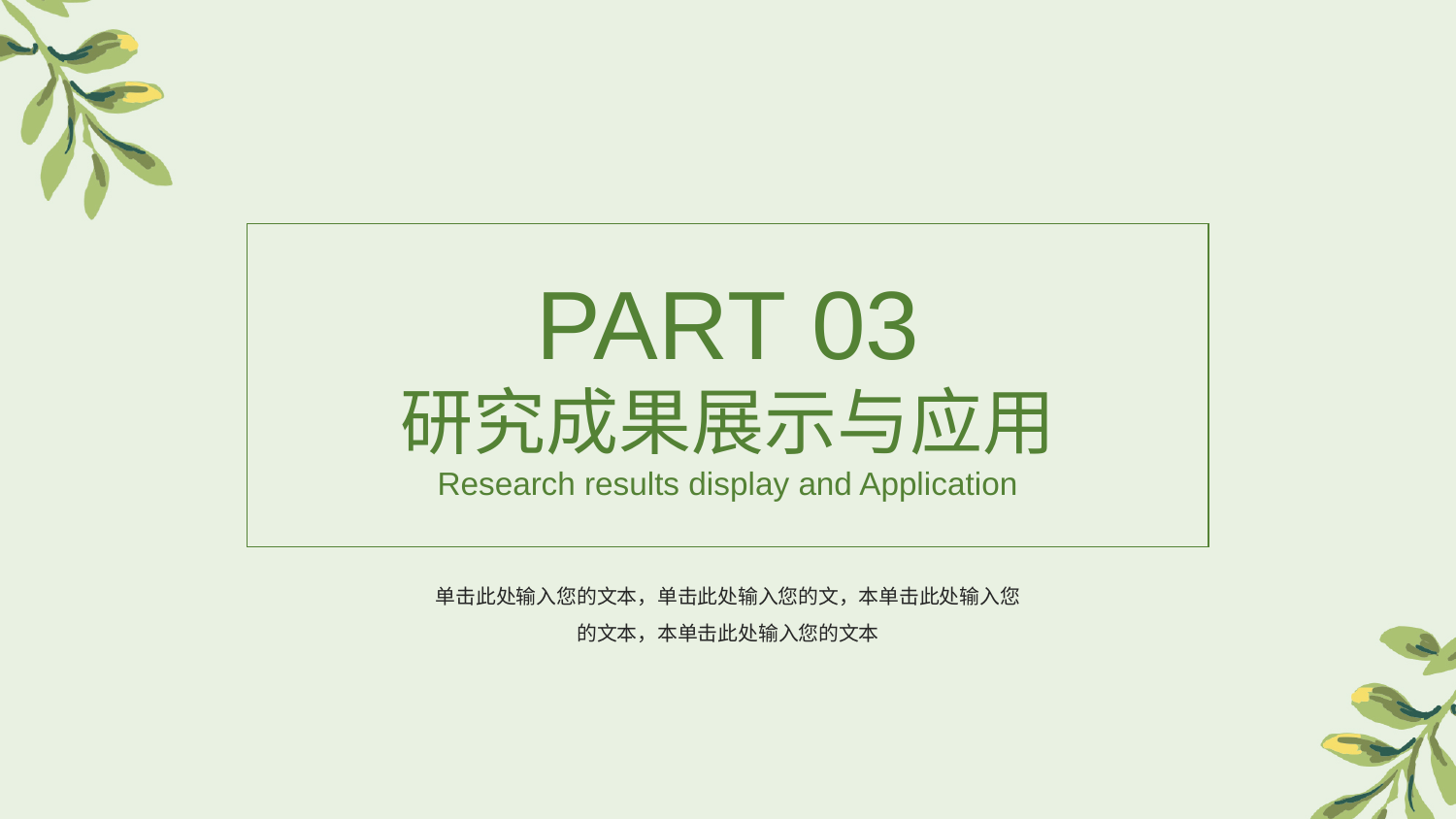

PART 03
研究成果展示与应用
Research results display and Application
单击此处输入您的文本，单击此处输入您的文，本单击此处输入您的文本，本单击此处输入您的文本